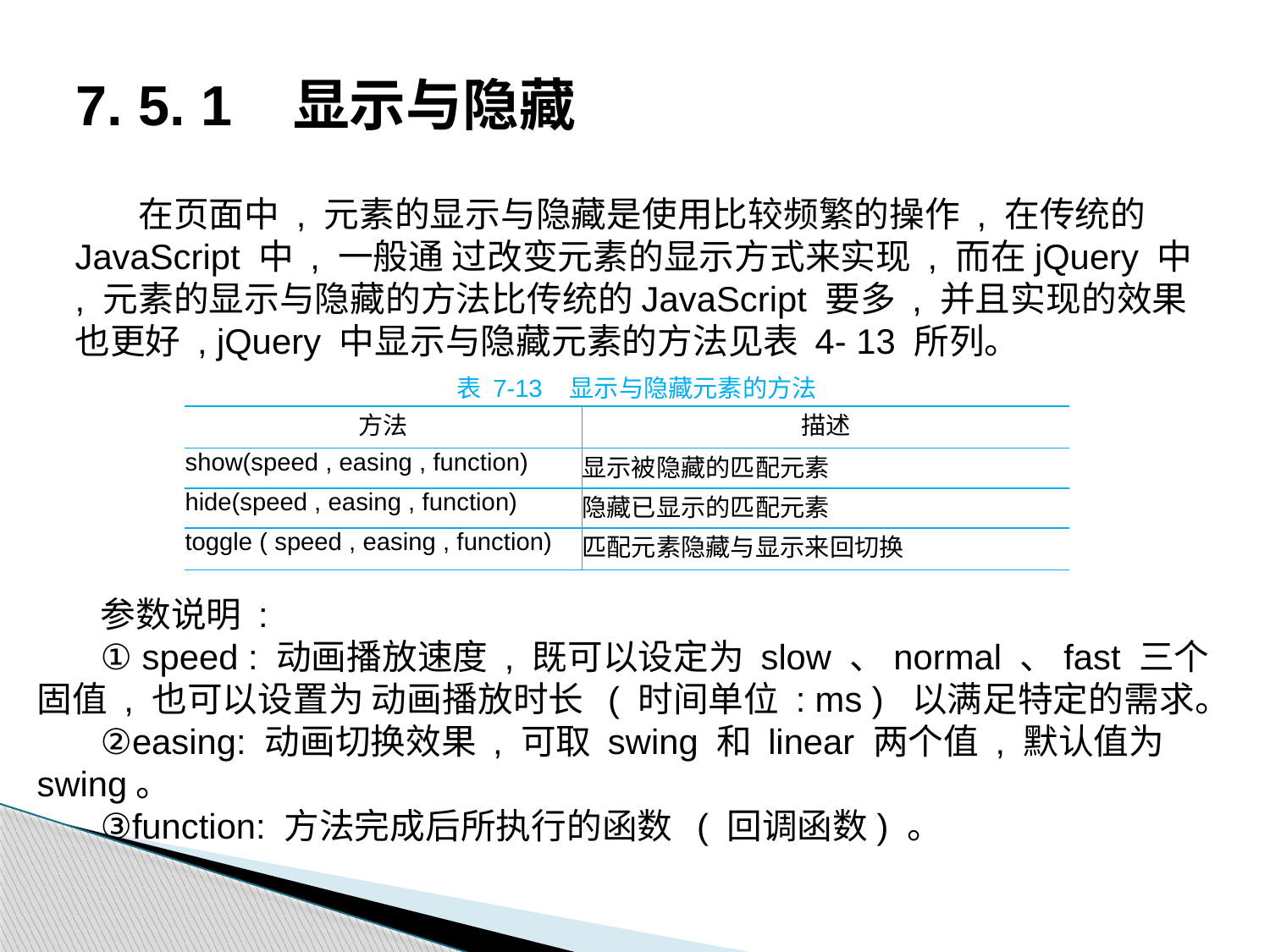

# 7. 5. 1   显示与隐藏
在页面中 , 元素的显示与隐藏是使用比较频繁的操作 , 在传统的 JavaScript 中 , 一般通 过改变元素的显示方式来实现 , 而在jQuery 中 , 元素的显示与隐藏的方法比传统的JavaScript 要多 , 并且实现的效果也更好 , jQuery 中显示与隐藏元素的方法见表 4- 13 所列。
表 7-13   显示与隐藏元素的方法
| 方法 | 描述 |
| --- | --- |
| show(speed , easing , function) | 显示被隐藏的匹配元素 |
| hide(speed , easing , function) | 隐藏已显示的匹配元素 |
| toggle ( speed , easing , function) | 匹配元素隐藏与显示来回切换 |
参数说明 :
① speed : 动画播放速度 , 既可以设定为 slow 、normal 、fast 三个固值 , 也可以设置为 动画播放时长  ( 时间单位 : ms )  以满足特定的需求。
②easing: 动画切换效果 , 可取 swing 和 linear 两个值 , 默认值为 swing。
③function: 方法完成后所执行的函数  ( 回调函数) 。